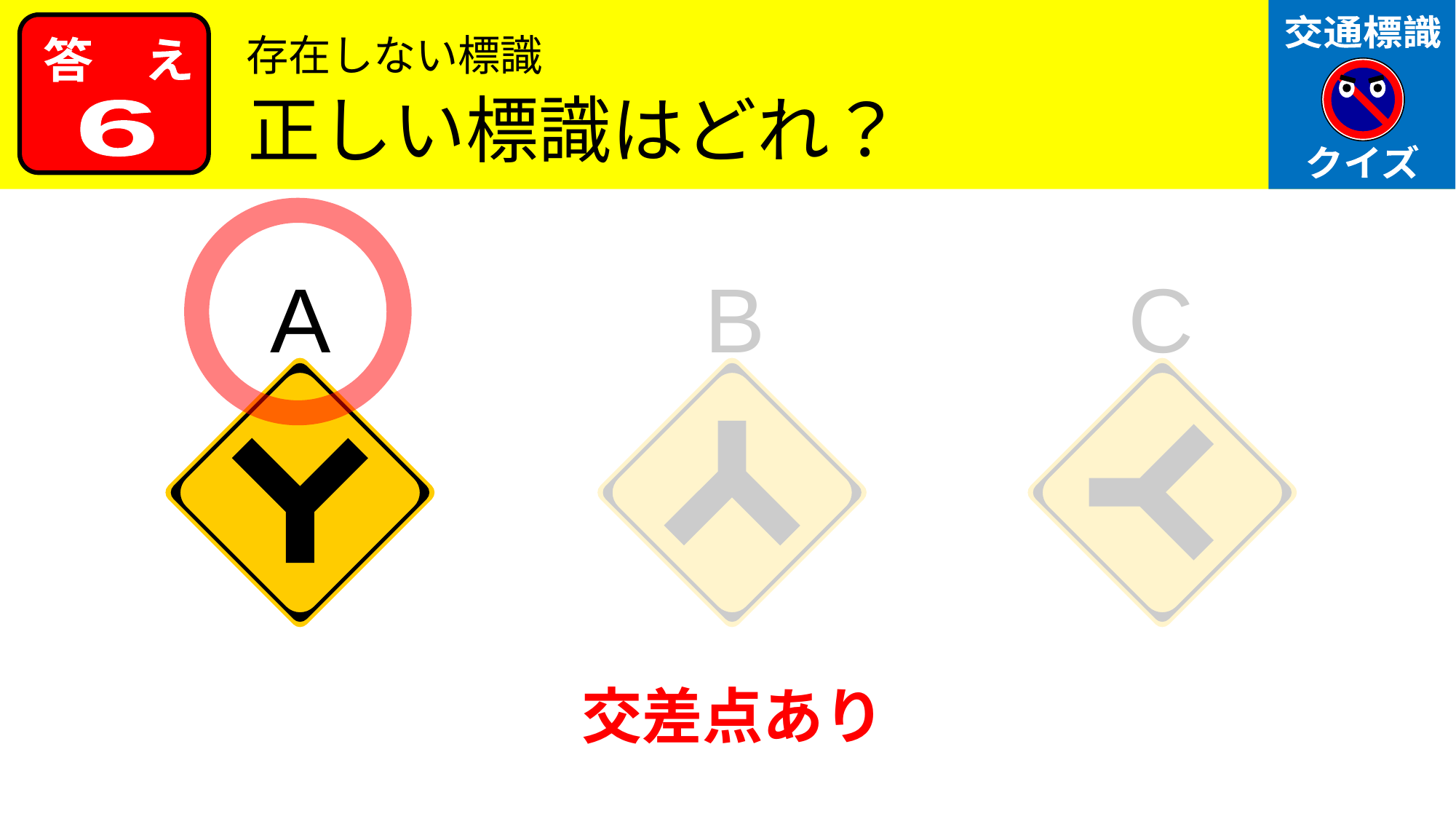

存在しない標識
正しい標識はどれ？
6

A
B
C

交差点あり